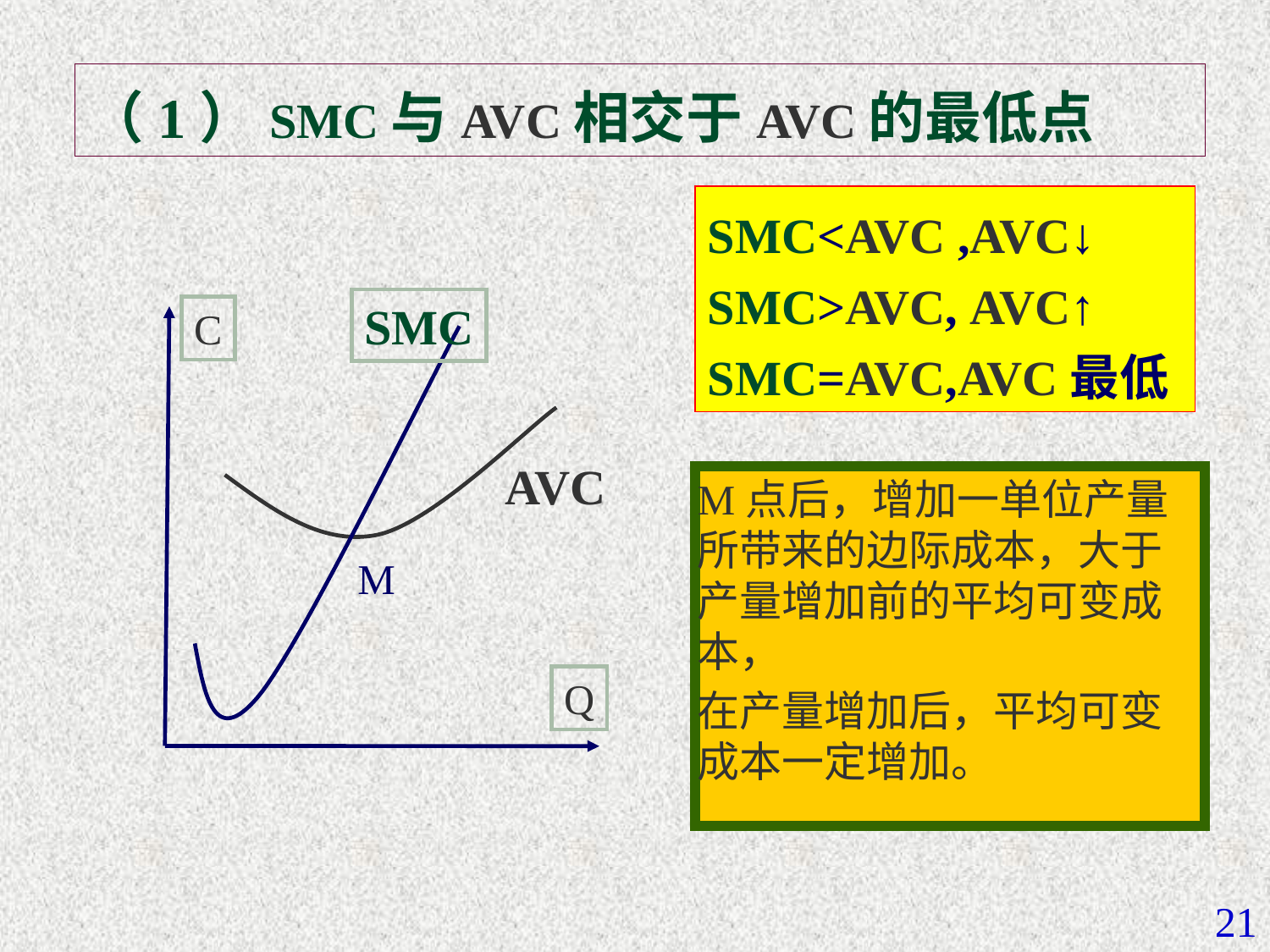

# （1）SMC与AVC相交于AVC的最低点
SMC<AVC ,AVC↓
SMC>AVC, AVC↑
SMC=AVC,AVC最低
SMC
C

AVC
M点后，增加一单位产量所带来的边际成本，大于产量增加前的平均可变成本，
在产量增加后，平均可变成本一定增加。
M

Q

21